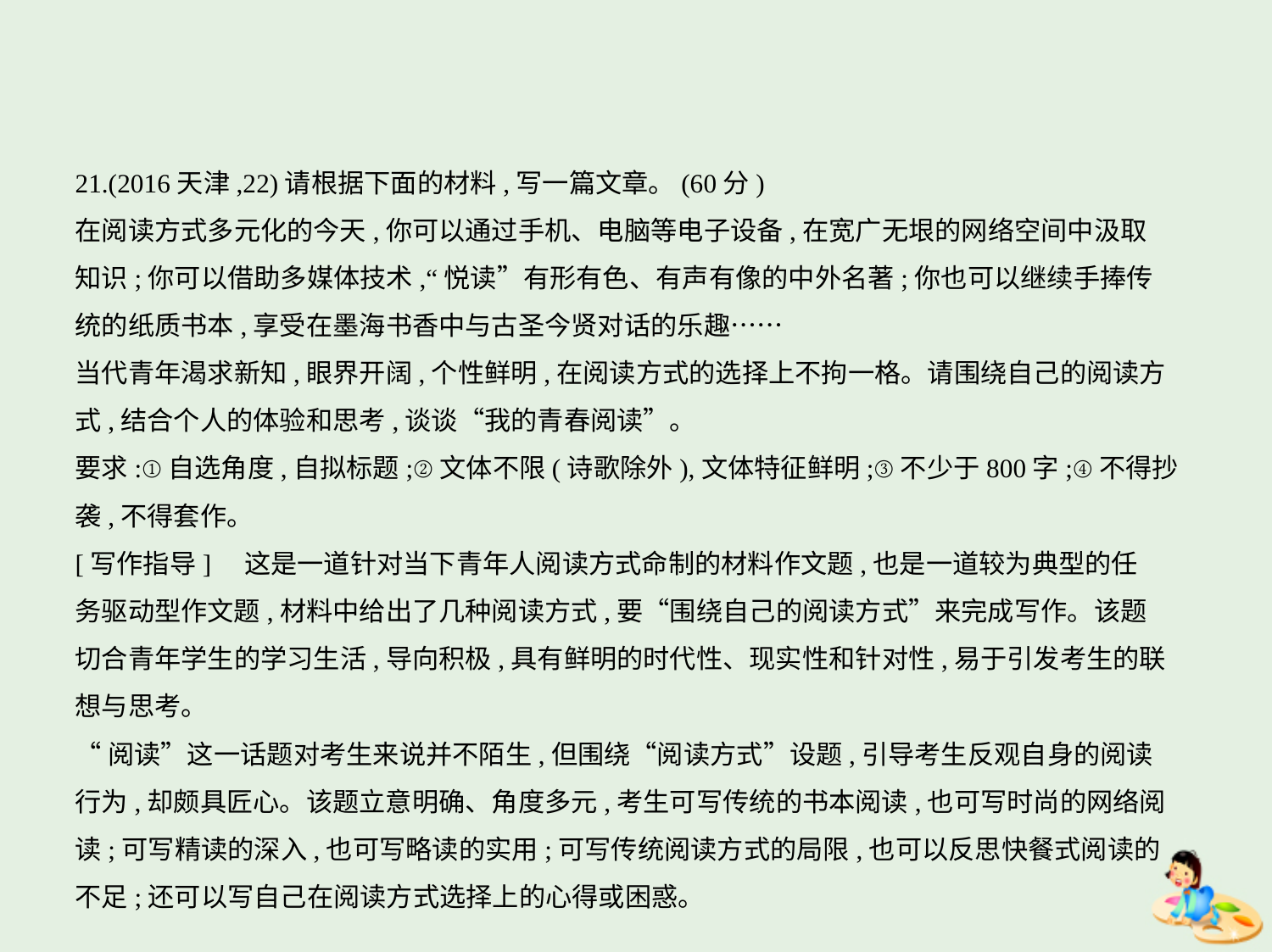

21.(2016天津,22)请根据下面的材料,写一篇文章。(60分)
在阅读方式多元化的今天,你可以通过手机、电脑等电子设备,在宽广无垠的网络空间中汲取
知识;你可以借助多媒体技术,“悦读”有形有色、有声有像的中外名著;你也可以继续手捧传
统的纸质书本,享受在墨海书香中与古圣今贤对话的乐趣……
当代青年渴求新知,眼界开阔,个性鲜明,在阅读方式的选择上不拘一格。请围绕自己的阅读方
式,结合个人的体验和思考,谈谈“我的青春阅读”。
要求:①自选角度,自拟标题;②文体不限(诗歌除外),文体特征鲜明;③不少于800字;④不得抄
袭,不得套作。
[写作指导]　这是一道针对当下青年人阅读方式命制的材料作文题,也是一道较为典型的任
务驱动型作文题,材料中给出了几种阅读方式,要“围绕自己的阅读方式”来完成写作。该题
切合青年学生的学习生活,导向积极,具有鲜明的时代性、现实性和针对性,易于引发考生的联
想与思考。
“阅读”这一话题对考生来说并不陌生,但围绕“阅读方式”设题,引导考生反观自身的阅读
行为,却颇具匠心。该题立意明确、角度多元,考生可写传统的书本阅读,也可写时尚的网络阅
读;可写精读的深入,也可写略读的实用;可写传统阅读方式的局限,也可以反思快餐式阅读的
不足;还可以写自己在阅读方式选择上的心得或困惑。